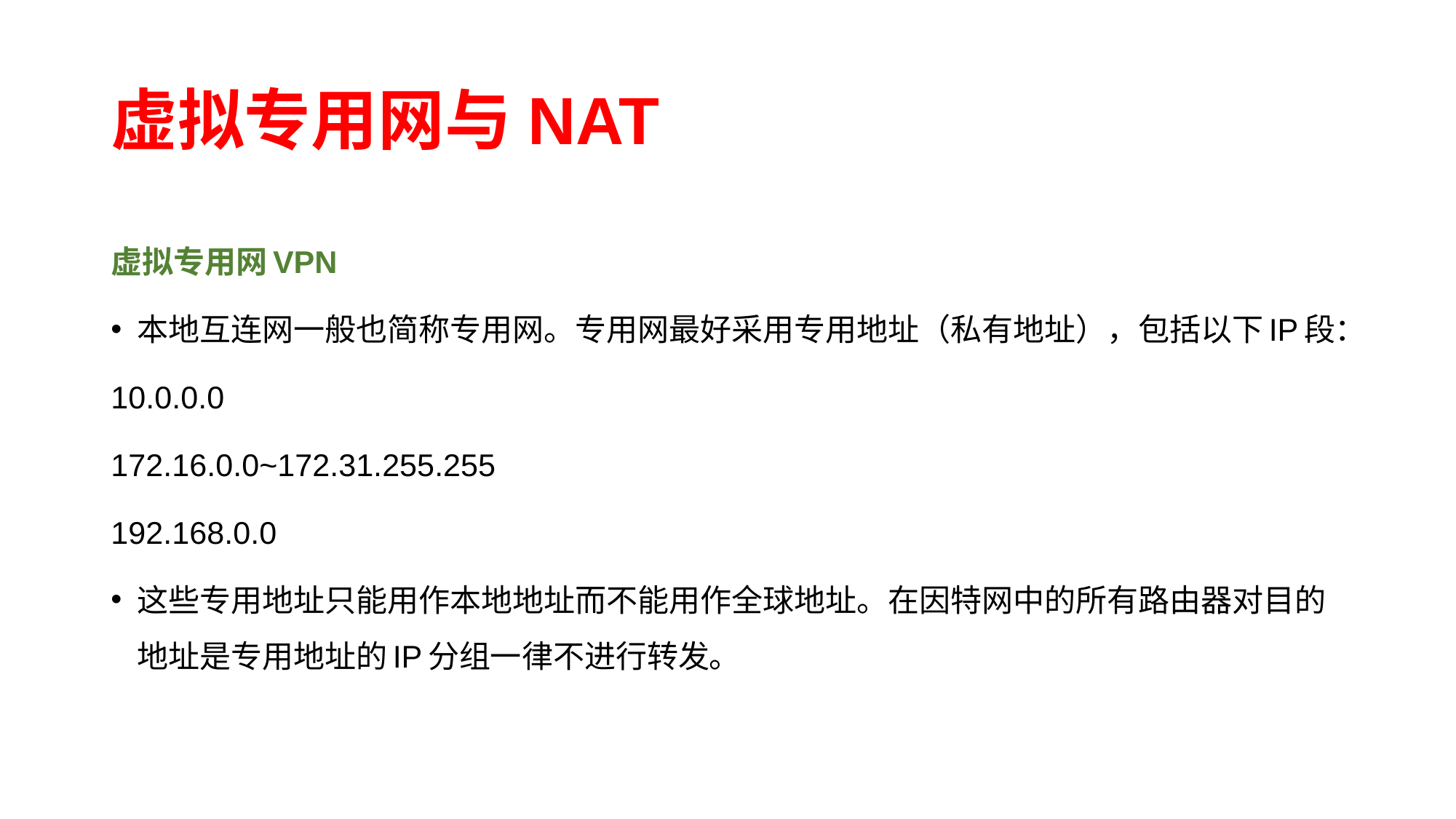

# 虚拟专用网与NAT
虚拟专用网VPN
本地互连网一般也简称专用网。专用网最好采用专用地址（私有地址），包括以下IP段：
10.0.0.0
172.16.0.0~172.31.255.255
192.168.0.0
这些专用地址只能用作本地地址而不能用作全球地址。在因特网中的所有路由器对目的地址是专用地址的IP分组一律不进行转发。